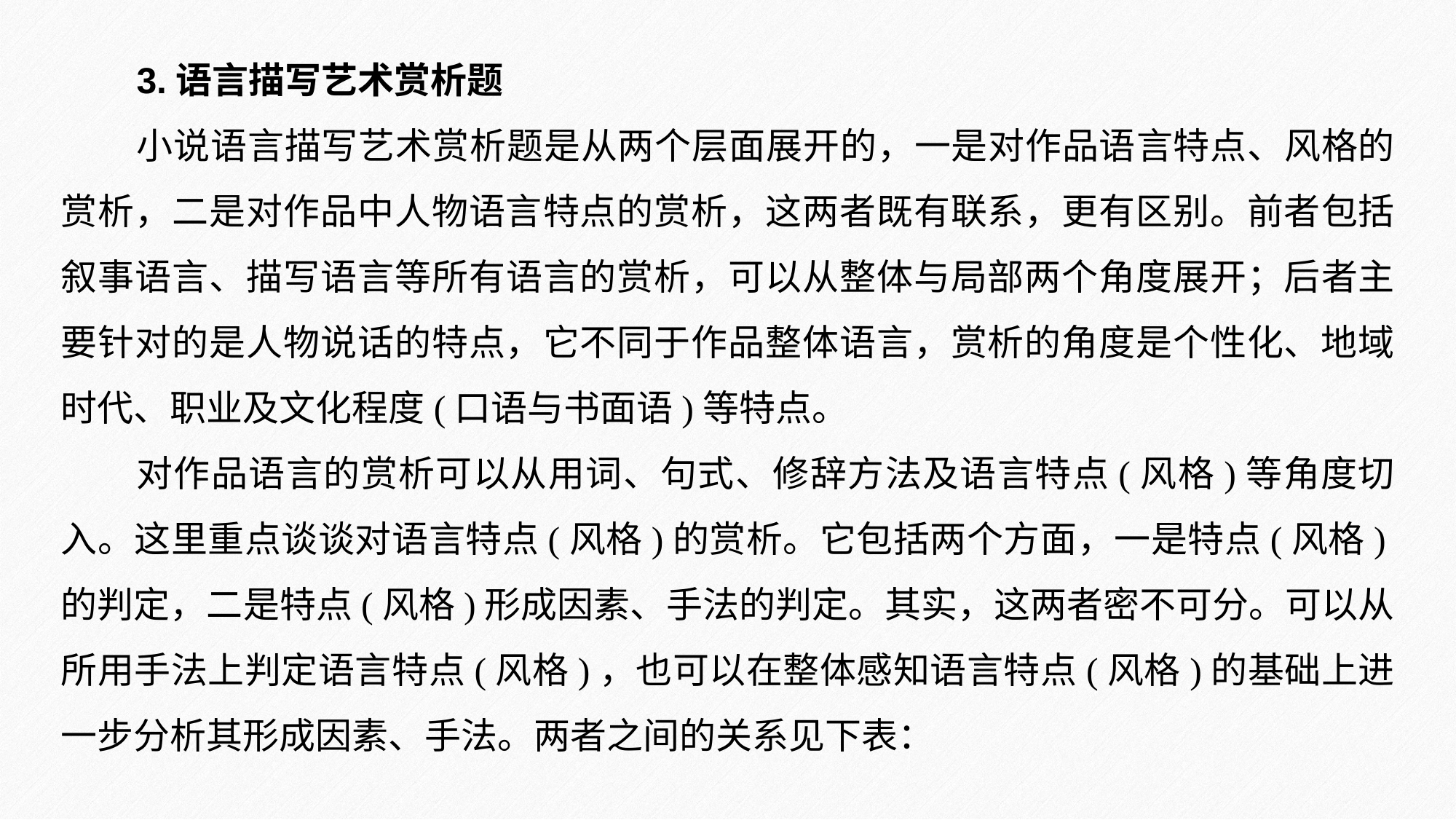

3.语言描写艺术赏析题
小说语言描写艺术赏析题是从两个层面展开的，一是对作品语言特点、风格的赏析，二是对作品中人物语言特点的赏析，这两者既有联系，更有区别。前者包括叙事语言、描写语言等所有语言的赏析，可以从整体与局部两个角度展开；后者主要针对的是人物说话的特点，它不同于作品整体语言，赏析的角度是个性化、地域时代、职业及文化程度(口语与书面语)等特点。
对作品语言的赏析可以从用词、句式、修辞方法及语言特点(风格)等角度切入。这里重点谈谈对语言特点(风格)的赏析。它包括两个方面，一是特点(风格)的判定，二是特点(风格)形成因素、手法的判定。其实，这两者密不可分。可以从所用手法上判定语言特点(风格)，也可以在整体感知语言特点(风格)的基础上进一步分析其形成因素、手法。两者之间的关系见下表：